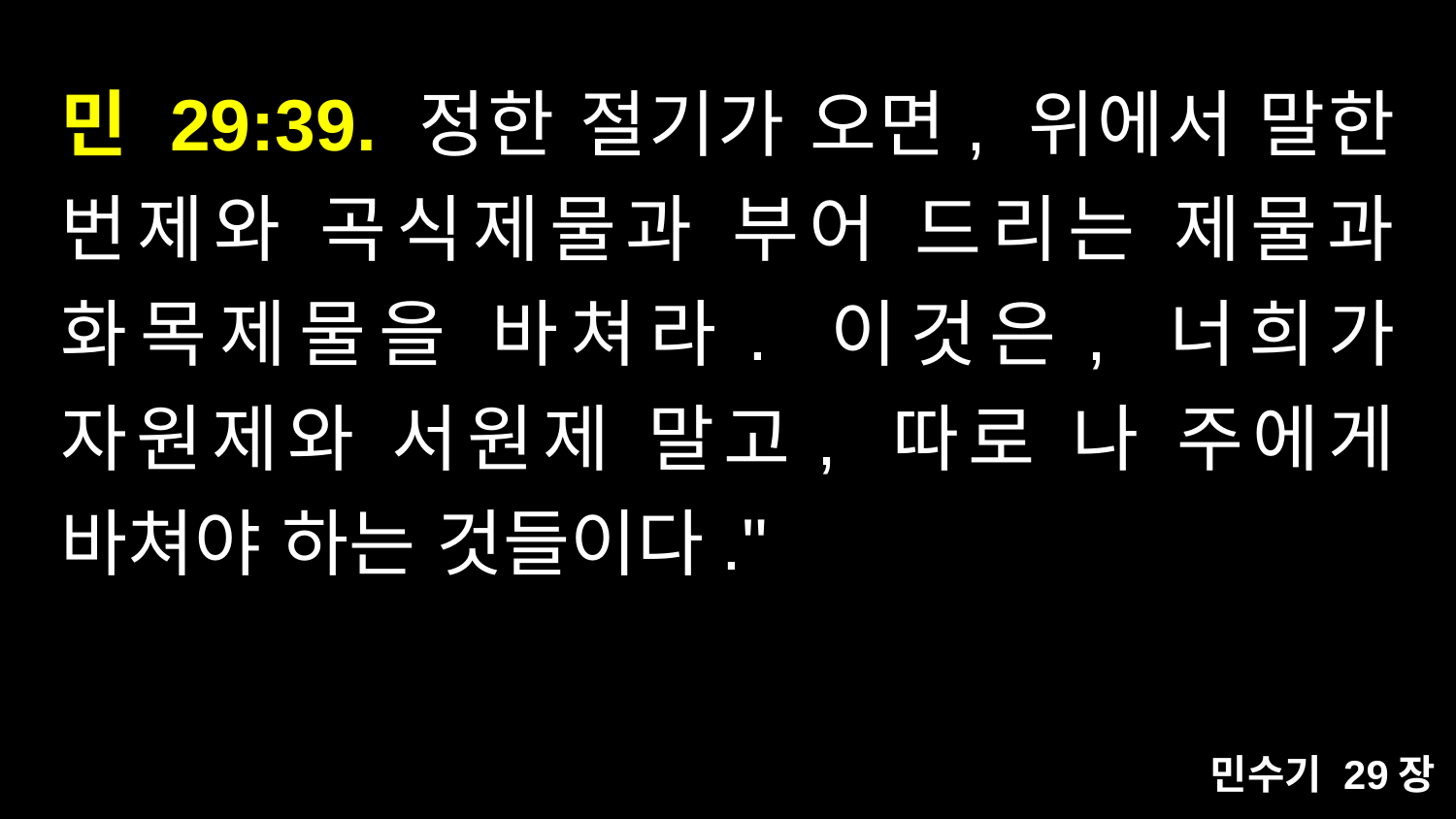

# 민 29:39. 정한 절기가 오면, 위에서 말한 번제와 곡식제물과 부어 드리는 제물과 화목제물을 바쳐라. 이것은, 너희가 자원제와 서원제 말고, 따로 나 주에게 바쳐야 하는 것들이다."
민수기 29장